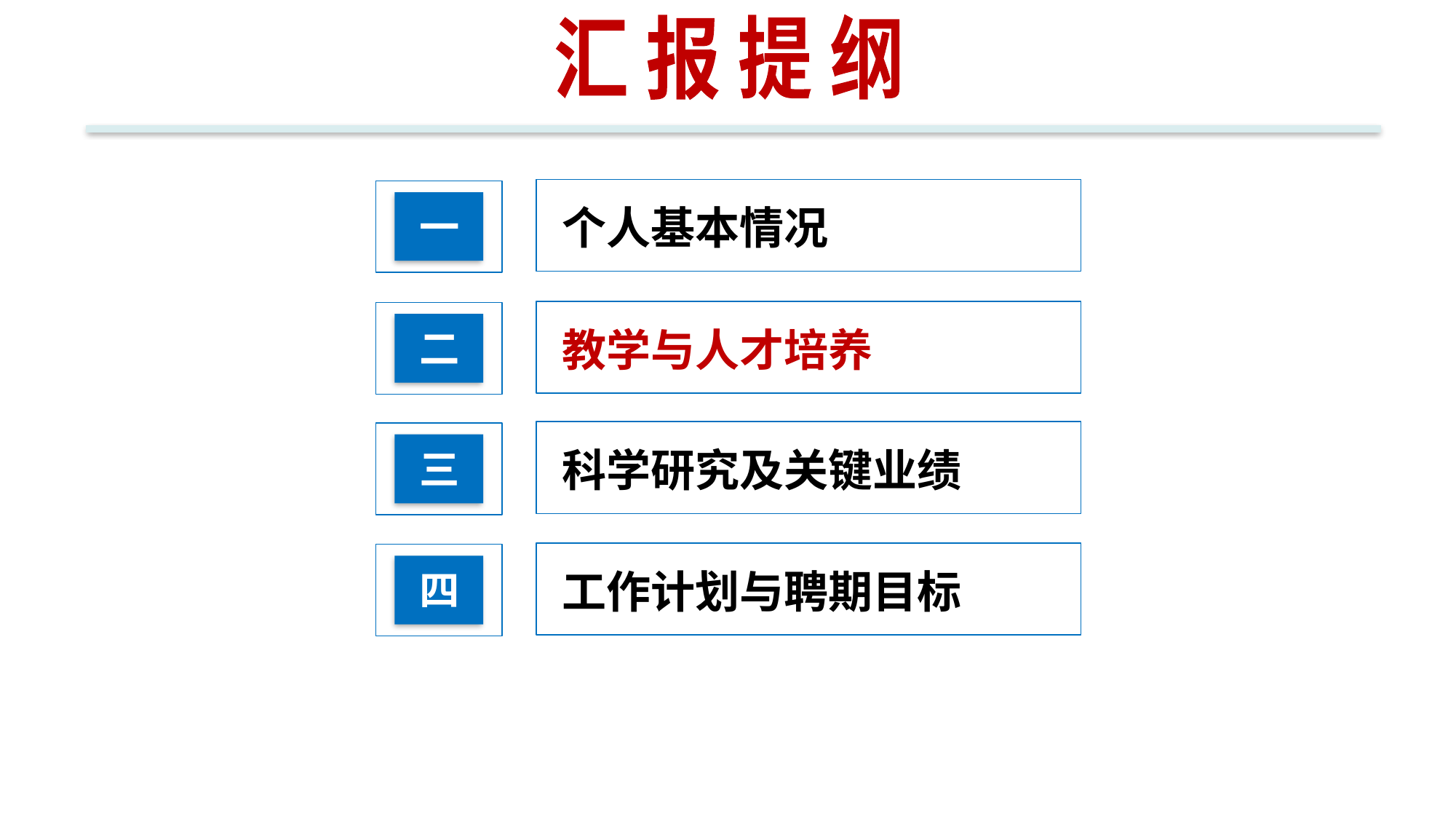

汇 报 提 纲

一
个人基本情况

二
教学与人才培养

三
科学研究及关键业绩

四
工作计划与聘期目标